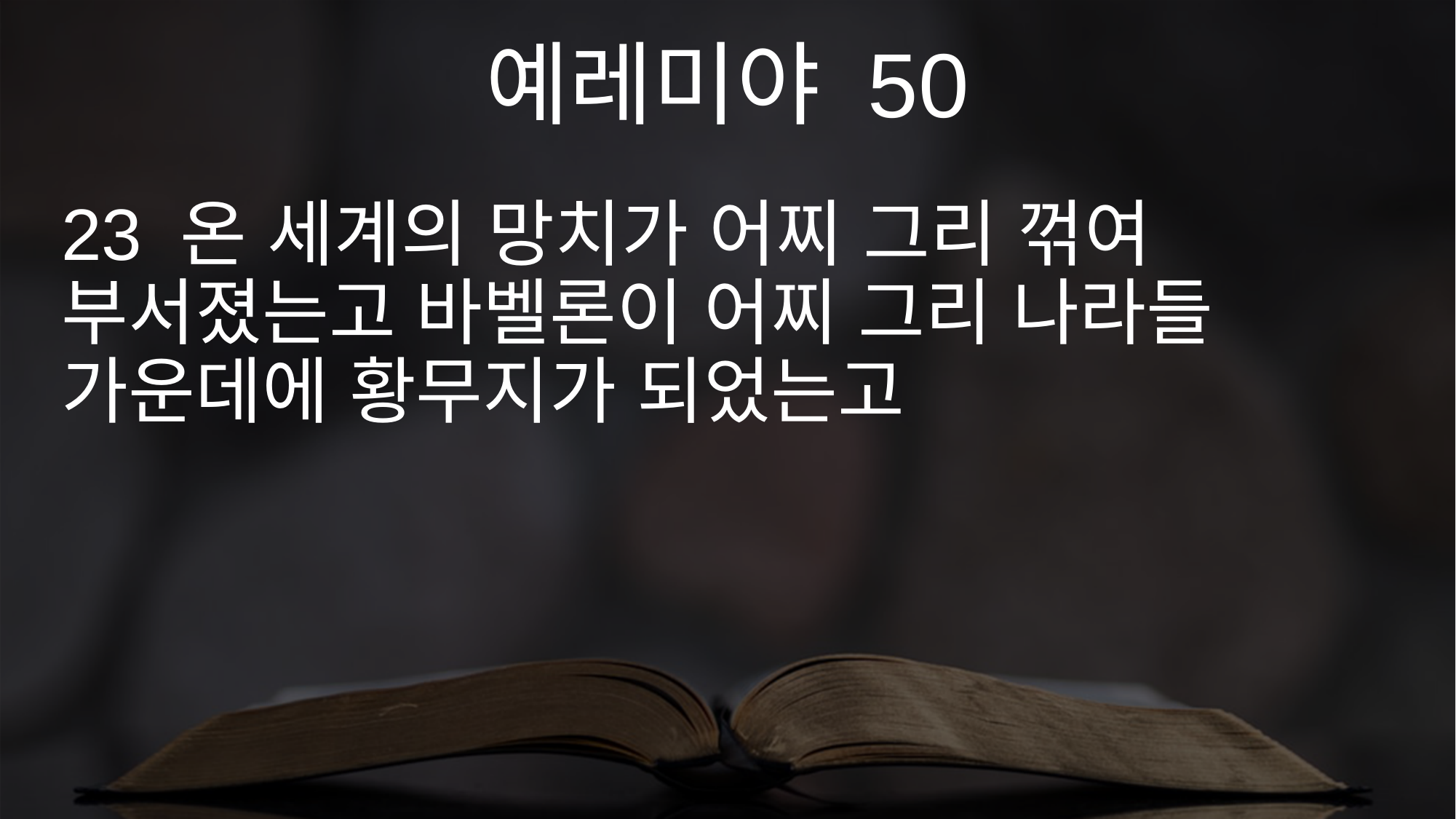

예레미야 50
23 온 세계의 망치가 어찌 그리 꺾여 부서졌는고 바벨론이 어찌 그리 나라들 가운데에 황무지가 되었는고